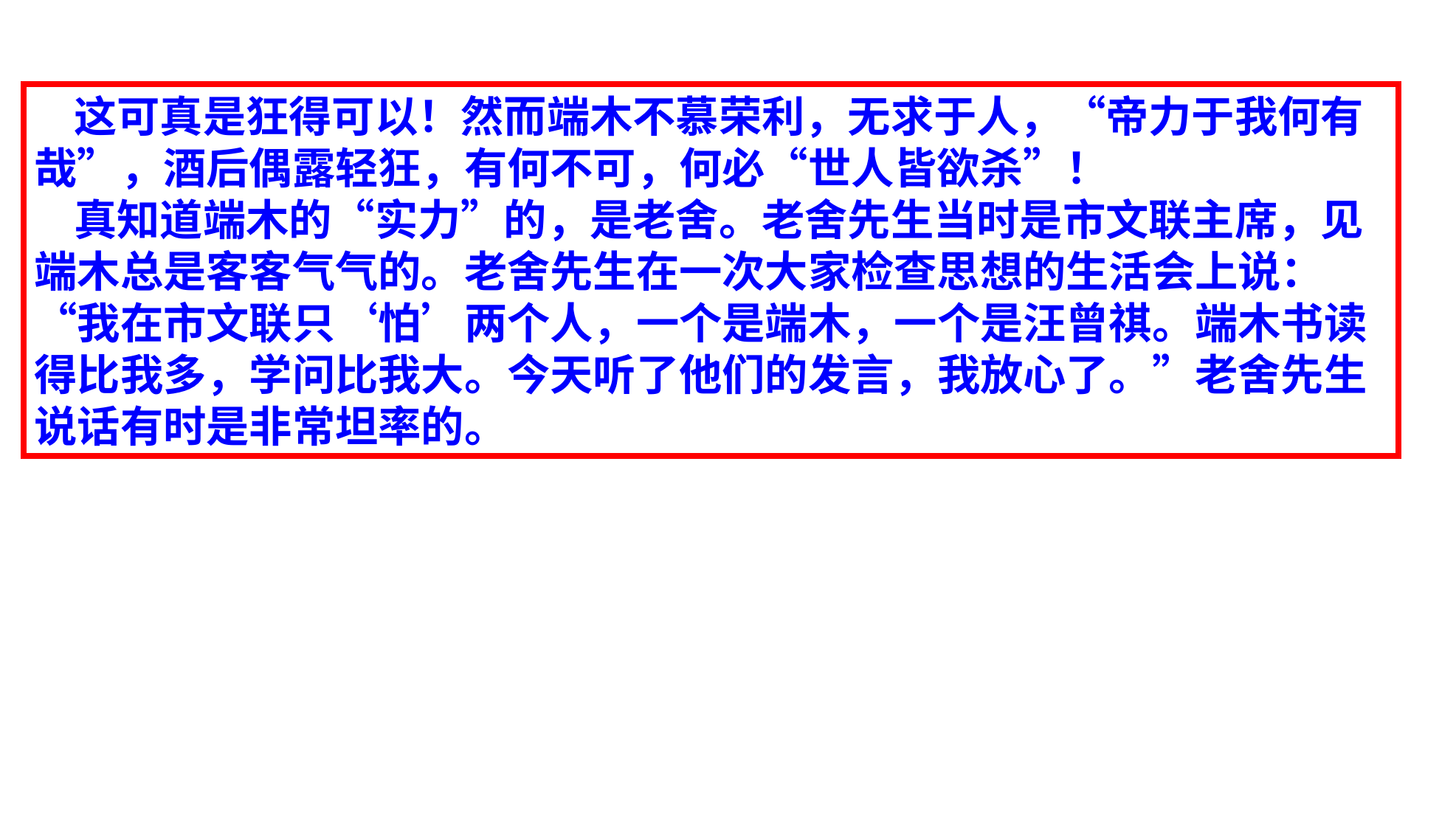

这可真是狂得可以！然而端木不慕荣利，无求于人，“帝力于我何有哉”，酒后偶露轻狂，有何不可，何必“世人皆欲杀”！
   真知道端木的“实力”的，是老舍。老舍先生当时是市文联主席，见端木总是客客气气的。老舍先生在一次大家检查思想的生活会上说：“我在市文联只‘怕’两个人，一个是端木，一个是汪曾祺。端木书读得比我多，学问比我大。今天听了他们的发言，我放心了。”老舍先生说话有时是非常坦率的。